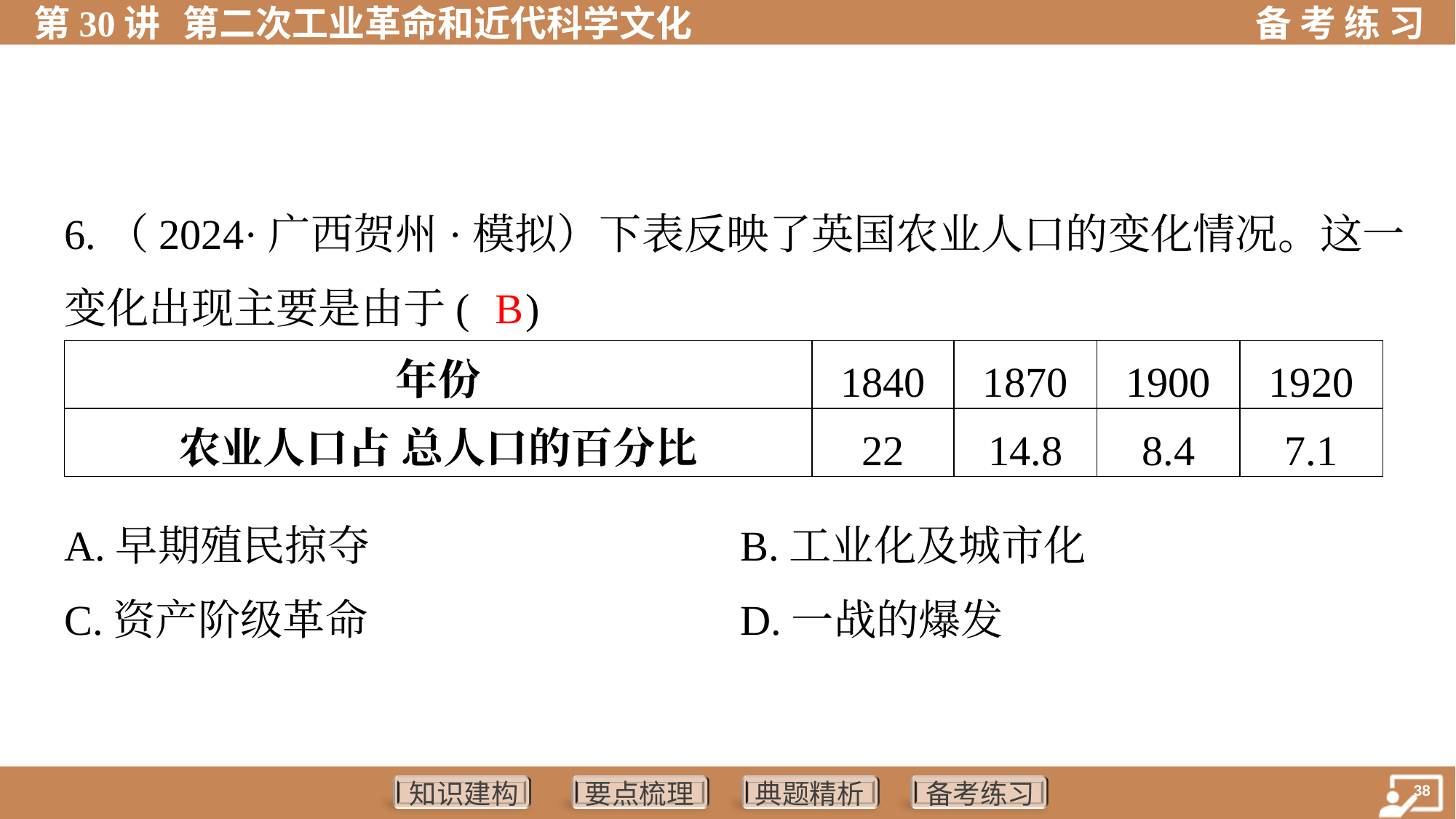

6.（2024·广西贺州·模拟）下表反映了英国农业人口的变化情况。这一
变化出现主要是由于(     )
B
| 年份 | 1840 | 1870 | 1900 | 1920 |
| --- | --- | --- | --- | --- |
| 农业人口占 总人口的百分比 | 22 | 14.8 | 8.4 | 7.1 |
A.早期殖民掠夺	B.工业化及城市化
C.资产阶级革命	D.一战的爆发